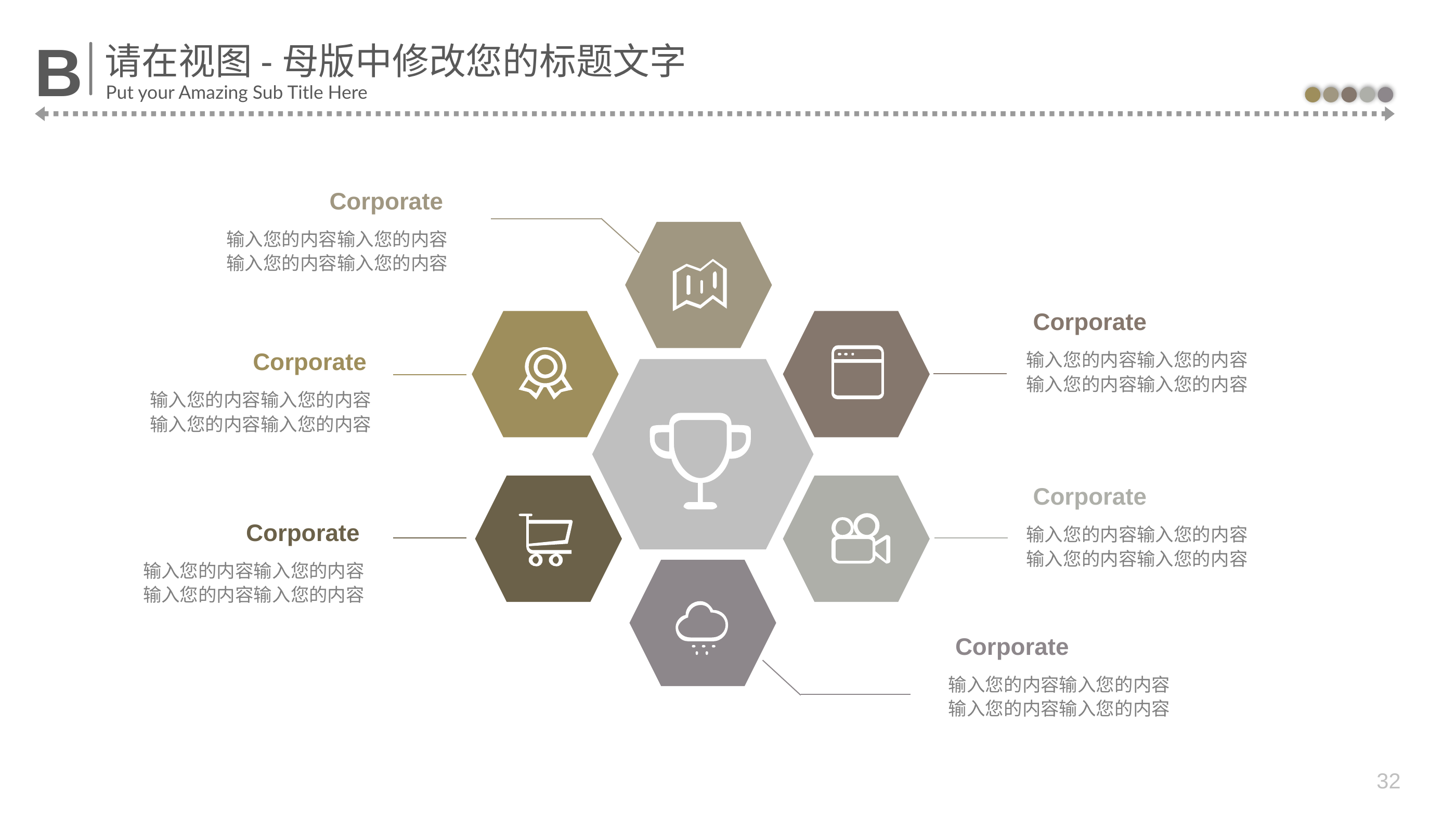

Corporate
输入您的内容输入您的内容输入您的内容输入您的内容

Corporate
输入您的内容输入您的内容输入您的内容输入您的内容

Corporate
输入您的内容输入您的内容输入您的内容输入您的内容

Corporate
输入您的内容输入您的内容输入您的内容输入您的内容

Corporate
输入您的内容输入您的内容输入您的内容输入您的内容

Corporate
输入您的内容输入您的内容输入您的内容输入您的内容
32